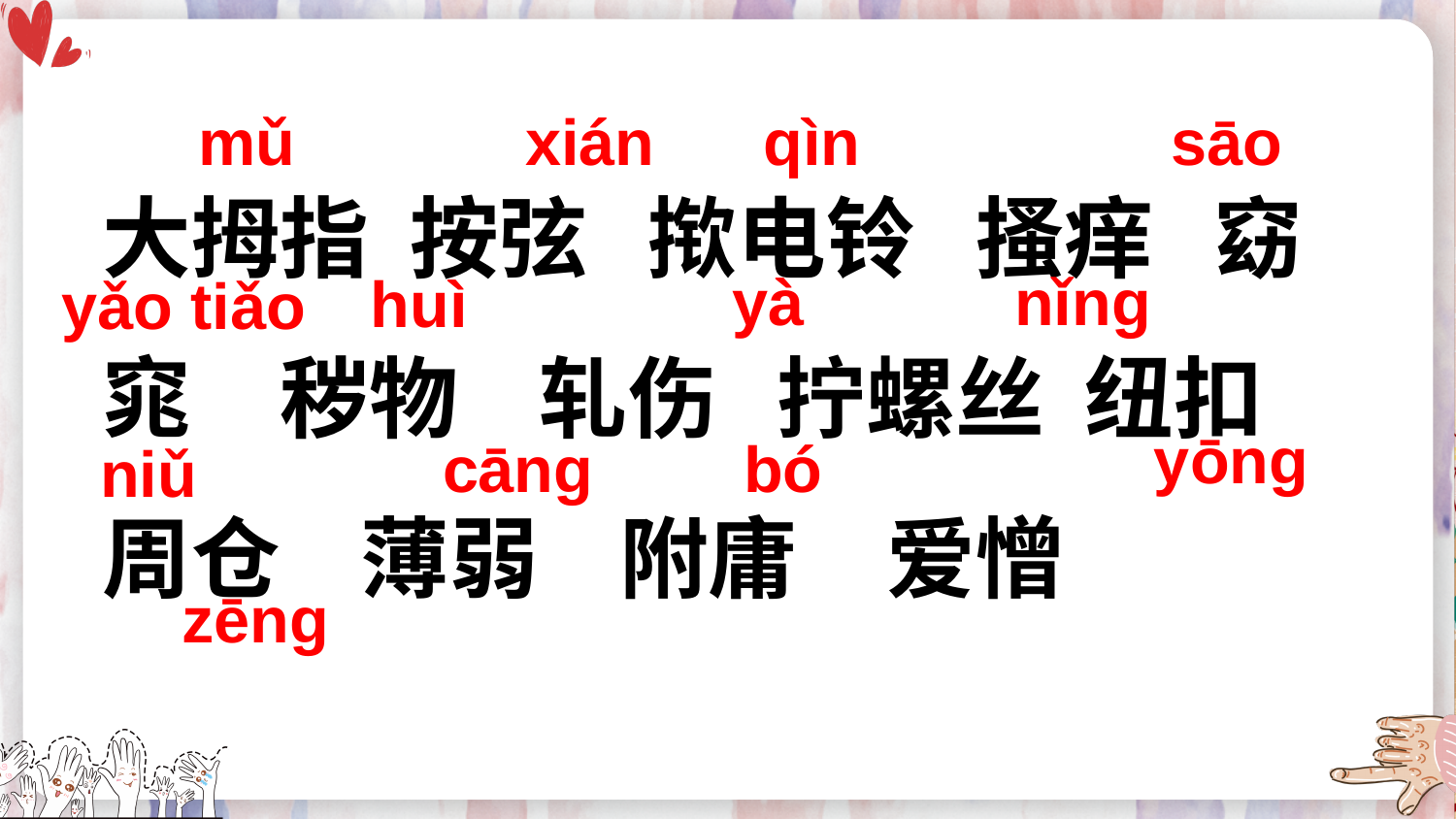

mǔ
xián
qìn
sāo
大拇指  按弦   揿电铃   搔痒   窈窕　秽物    轧伤   拧螺丝  纽扣　周仓    薄弱    附庸　爱憎
yà
nǐnɡ
huì
yǎo tiǎo
yōnɡ
cānɡ
bó
niǔ
zēnɡ